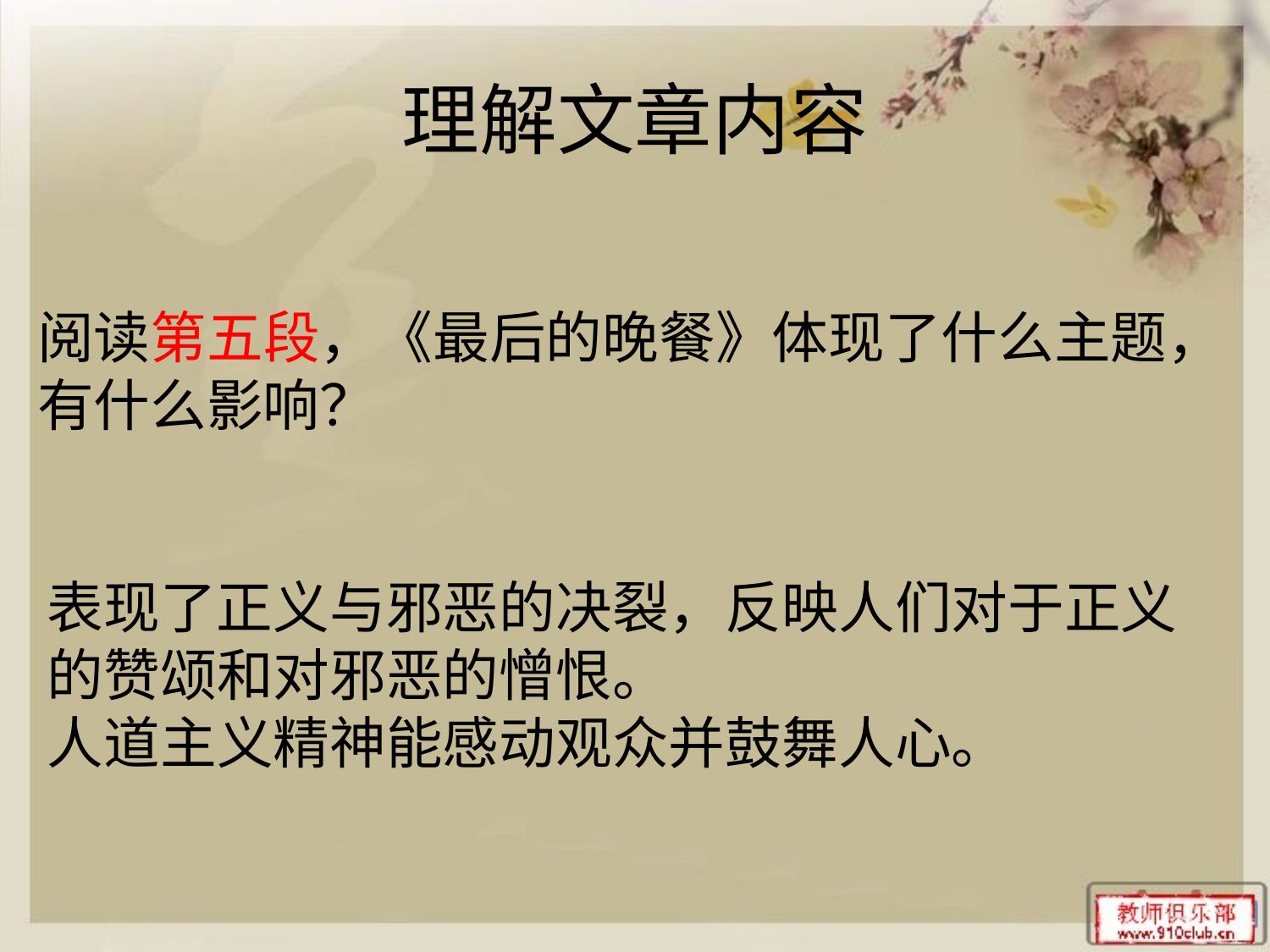

理解文章内容
阅读第五段，《最后的晚餐》体现了什么主题，有什么影响？
表现了正义与邪恶的决裂，反映人们对于正义的赞颂和对邪恶的憎恨。
人道主义精神能感动观众并鼓舞人心。